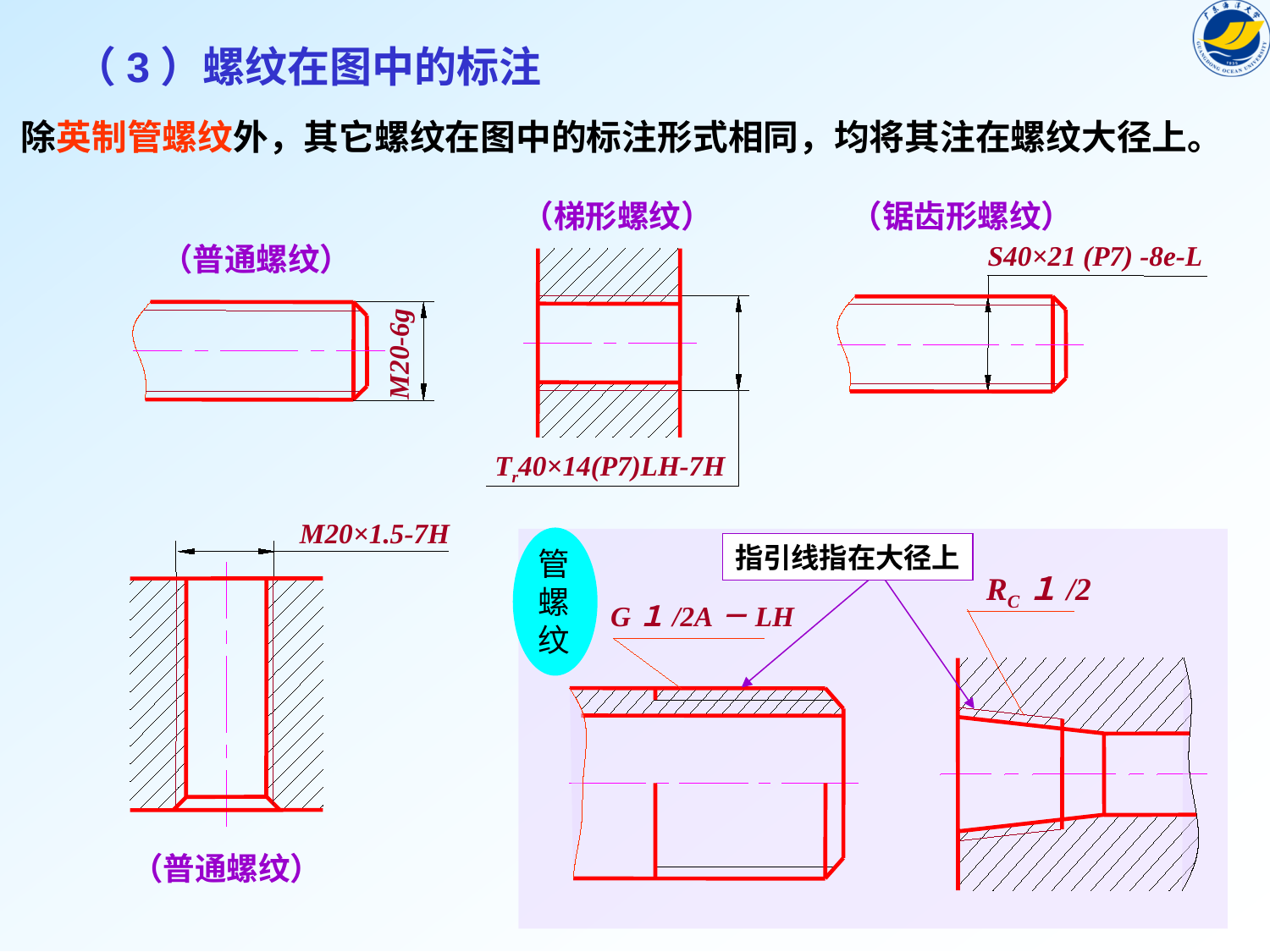

（3）螺纹在图中的标注
除英制管螺纹外，其它螺纹在图中的标注形式相同，均将其注在螺纹大径上。

（梯形螺纹）
（锯齿形螺纹）
S40×21 (P7) -8e-L
（普通螺纹）

M20-6g

Tr40×14(P7)LH-7H

M20×1.5-7H

管螺纹

指引线指在大径上

（普通螺纹）
RC１/2

G１/2A－LH